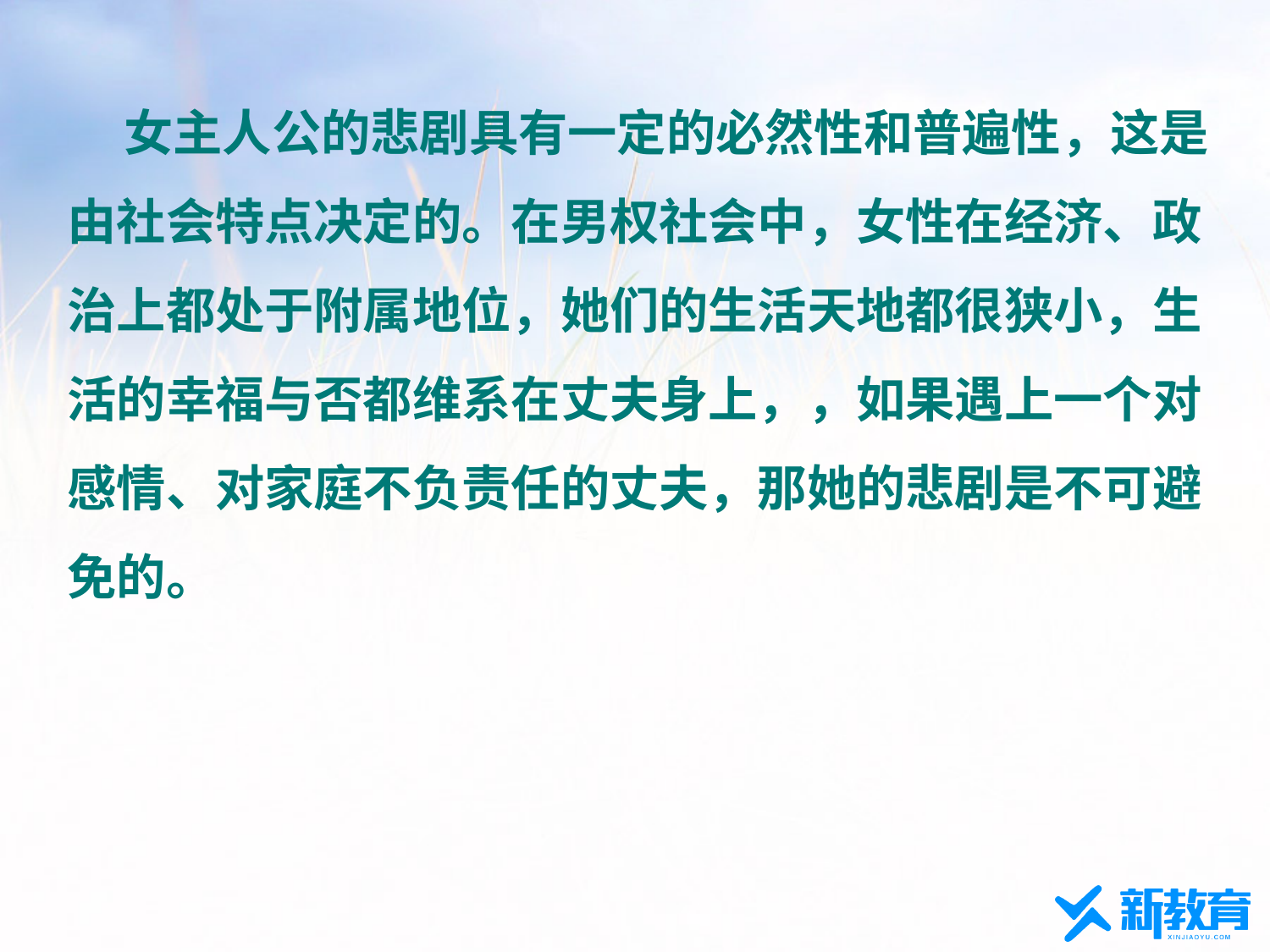

女主人公的悲剧具有一定的必然性和普遍性，这是由社会特点决定的。在男权社会中，女性在经济、政治上都处于附属地位，她们的生活天地都很狭小，生活的幸福与否都维系在丈夫身上，，如果遇上一个对感情、对家庭不负责任的丈夫，那她的悲剧是不可避免的。